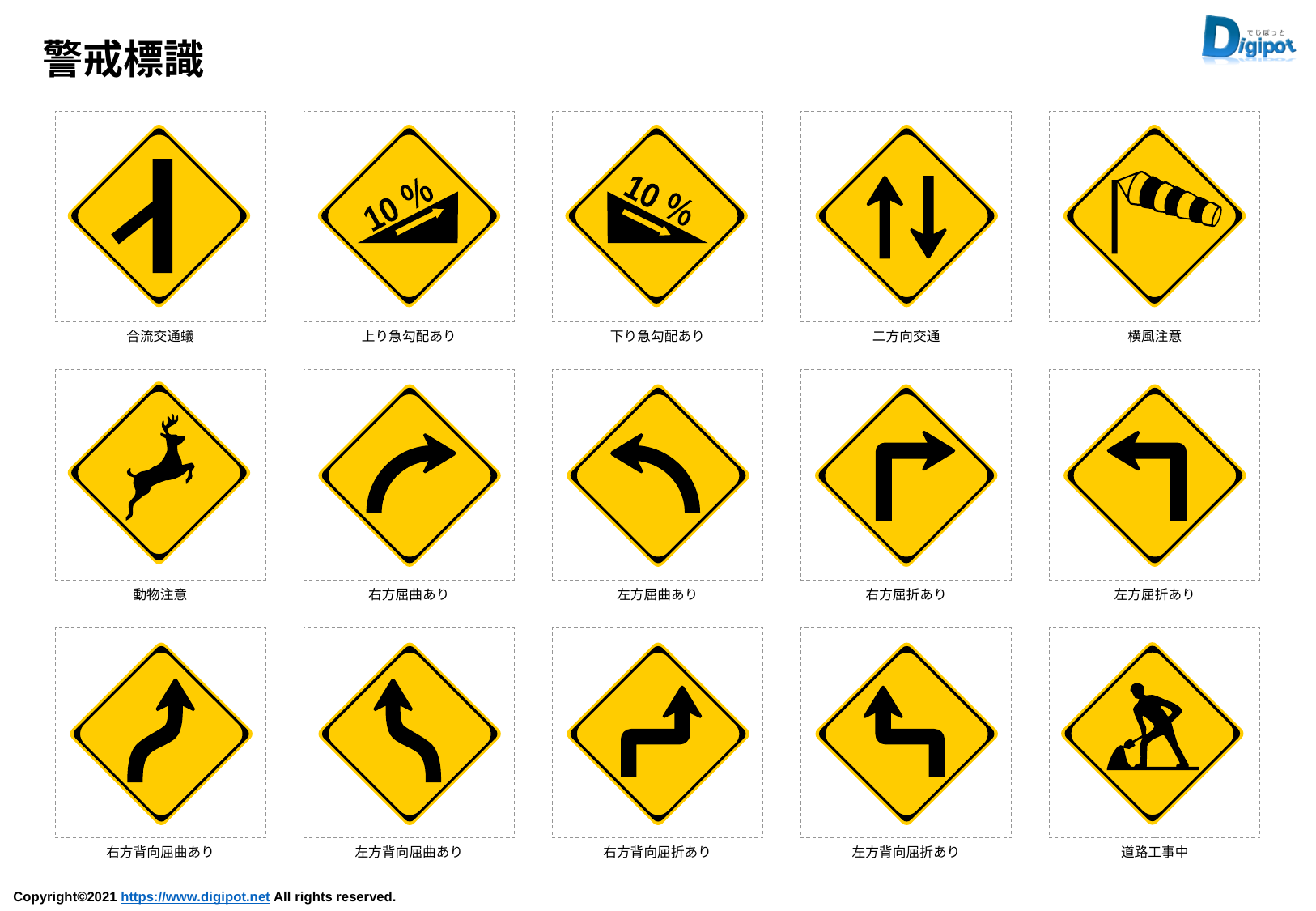

警戒標識

10 ％

10 ％

合流交通蟻
上り急勾配あり
下り急勾配あり
二方向交通
横風注意

動物注意
右方屈曲あり
左方屈曲あり
右方屈折あり
左方屈折あり

右方背向屈曲あり
左方背向屈曲あり
右方背向屈折あり
左方背向屈折あり
道路工事中